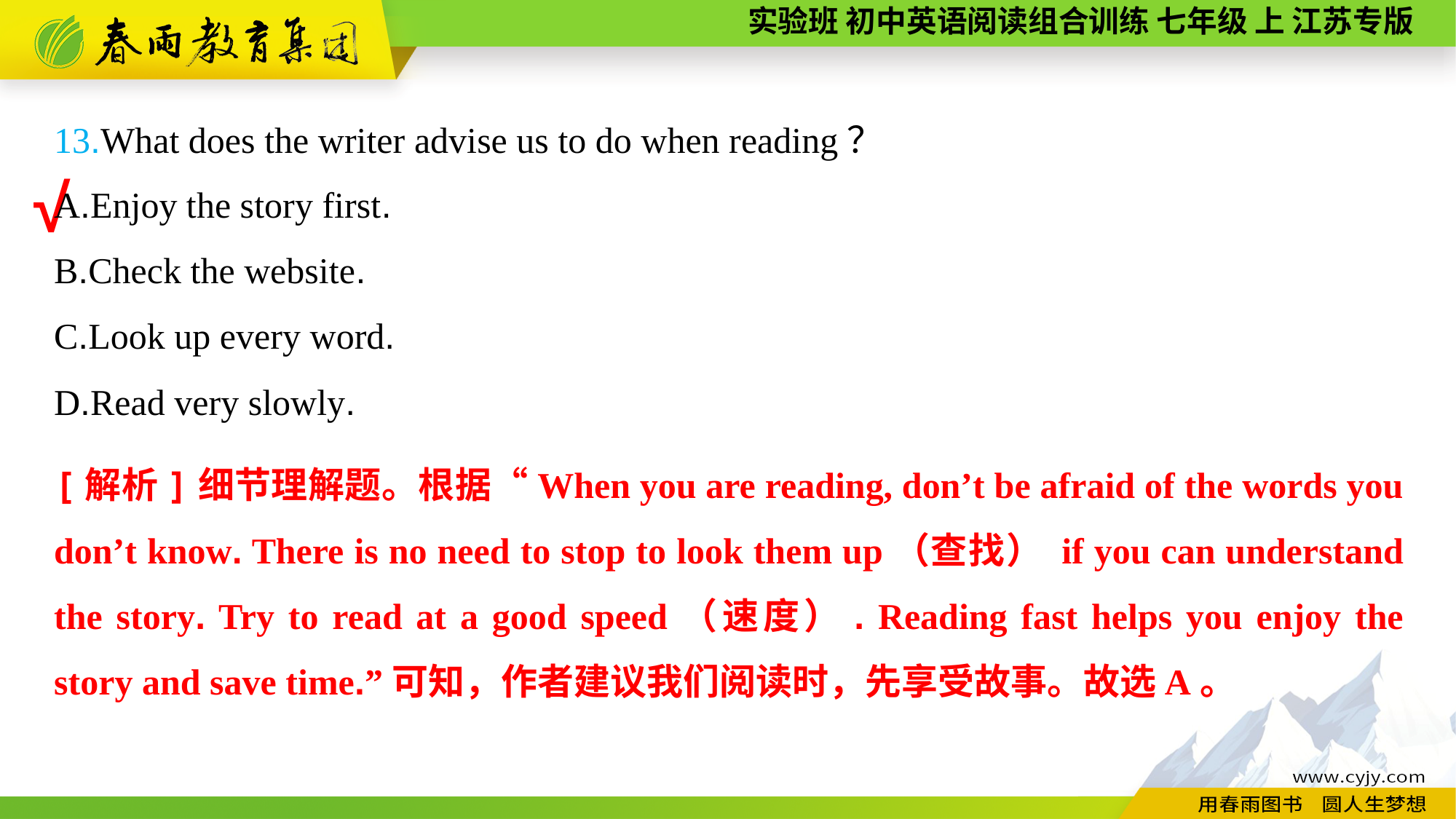

13.What does the writer advise us to do when reading？
A.Enjoy the story first.
B.Check the website.
C.Look up every word.
D.Read very slowly.
√
[解析]细节理解题。根据“When you are reading, don’t be afraid of the words you don’t know. There is no need to stop to look them up（查找） if you can understand the story. Try to read at a good speed（速度）. Reading fast helps you enjoy the story and save time.”可知，作者建议我们阅读时，先享受故事。故选A。